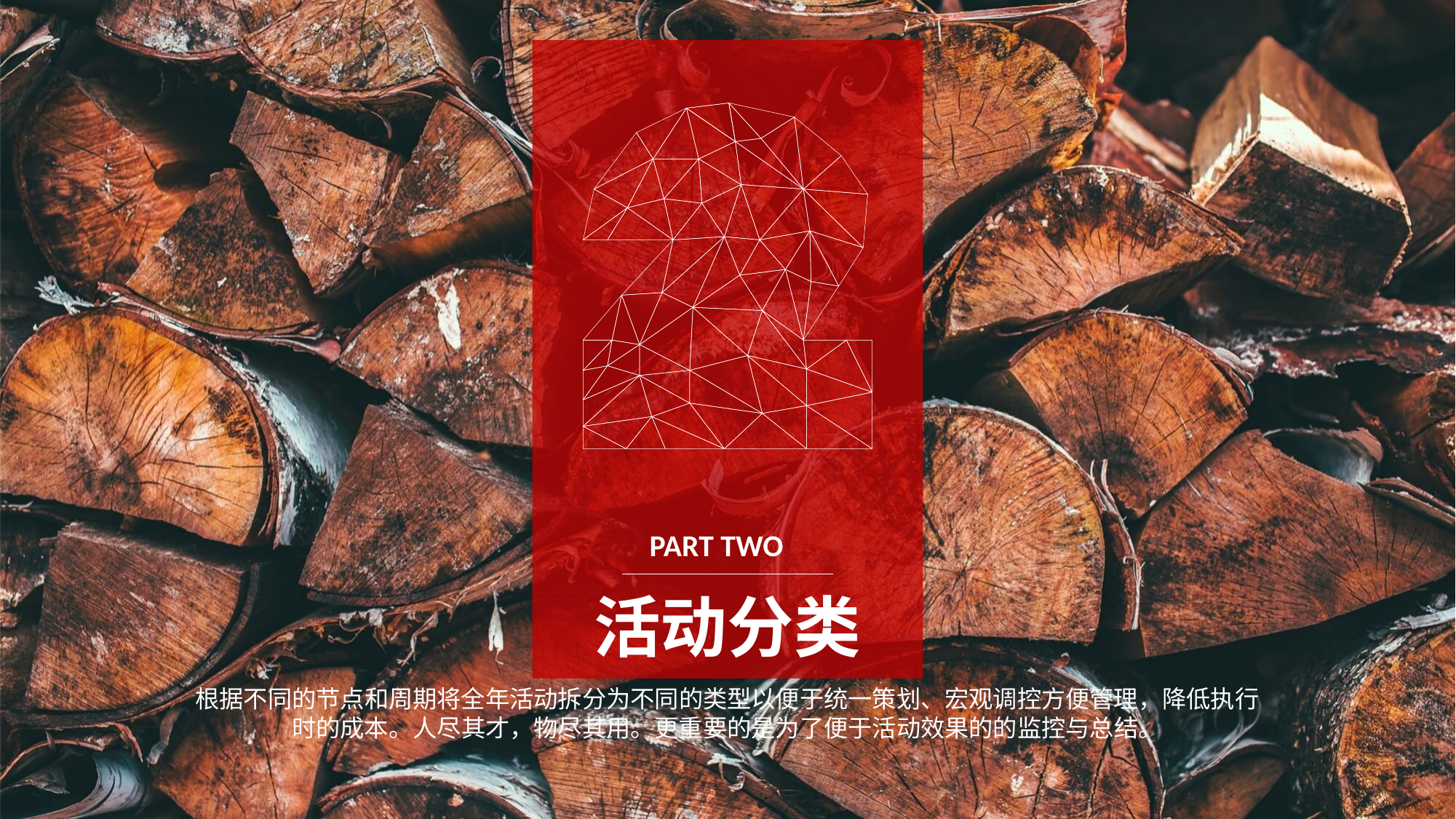

PART TWO
活动分类
根据不同的节点和周期将全年活动拆分为不同的类型以便于统一策划、宏观调控方便管理，降低执行时的成本。人尽其才，物尽其用。更重要的是为了便于活动效果的的监控与总结。